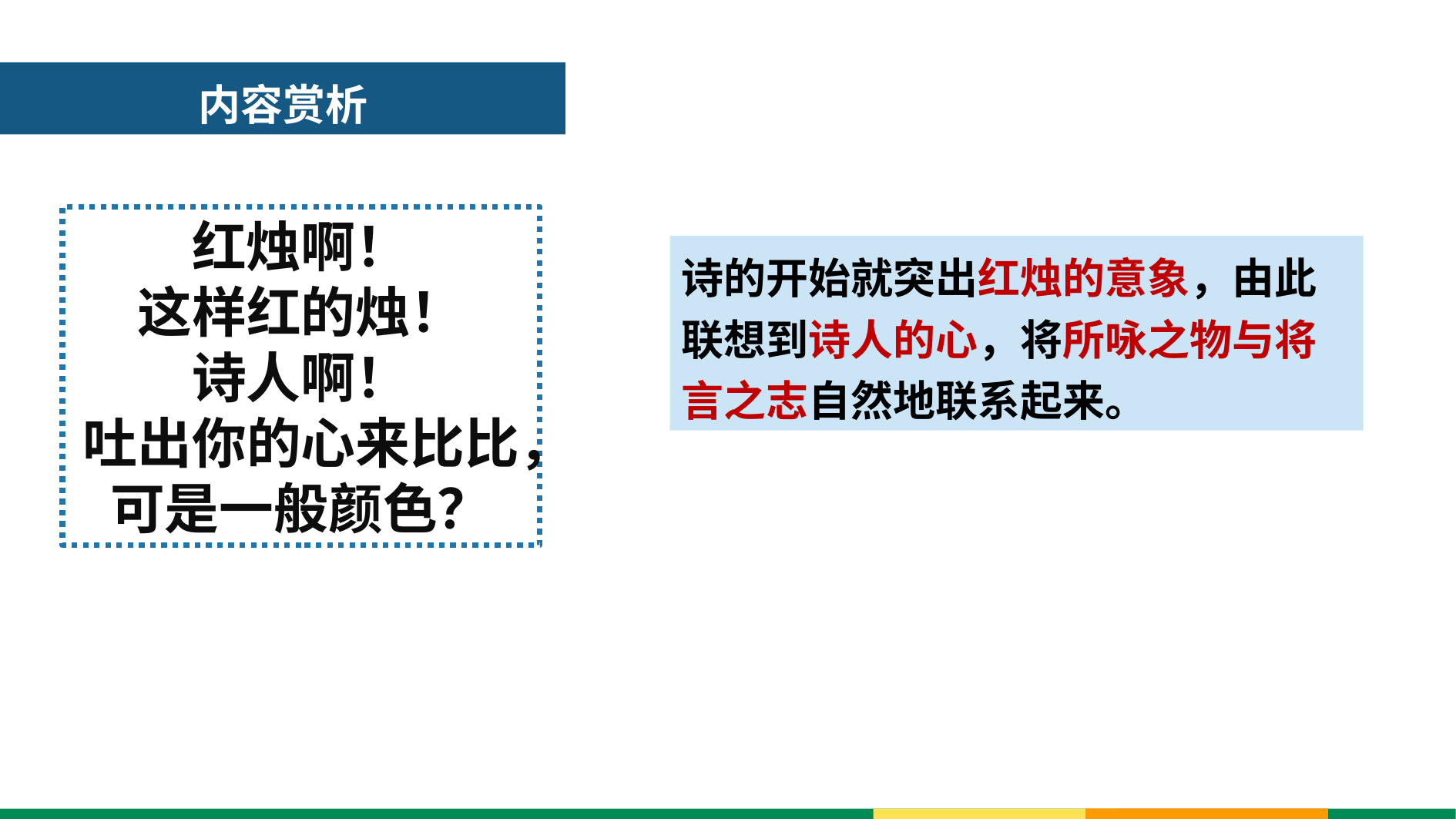

# 内容赏析
红烛啊！
这样红的烛！
诗人啊！
吐出你的心来比比，
可是一般颜色？
诗的开始就突出红烛的意象，由此联想到诗人的心，将所咏之物与将言之志自然地联系起来。